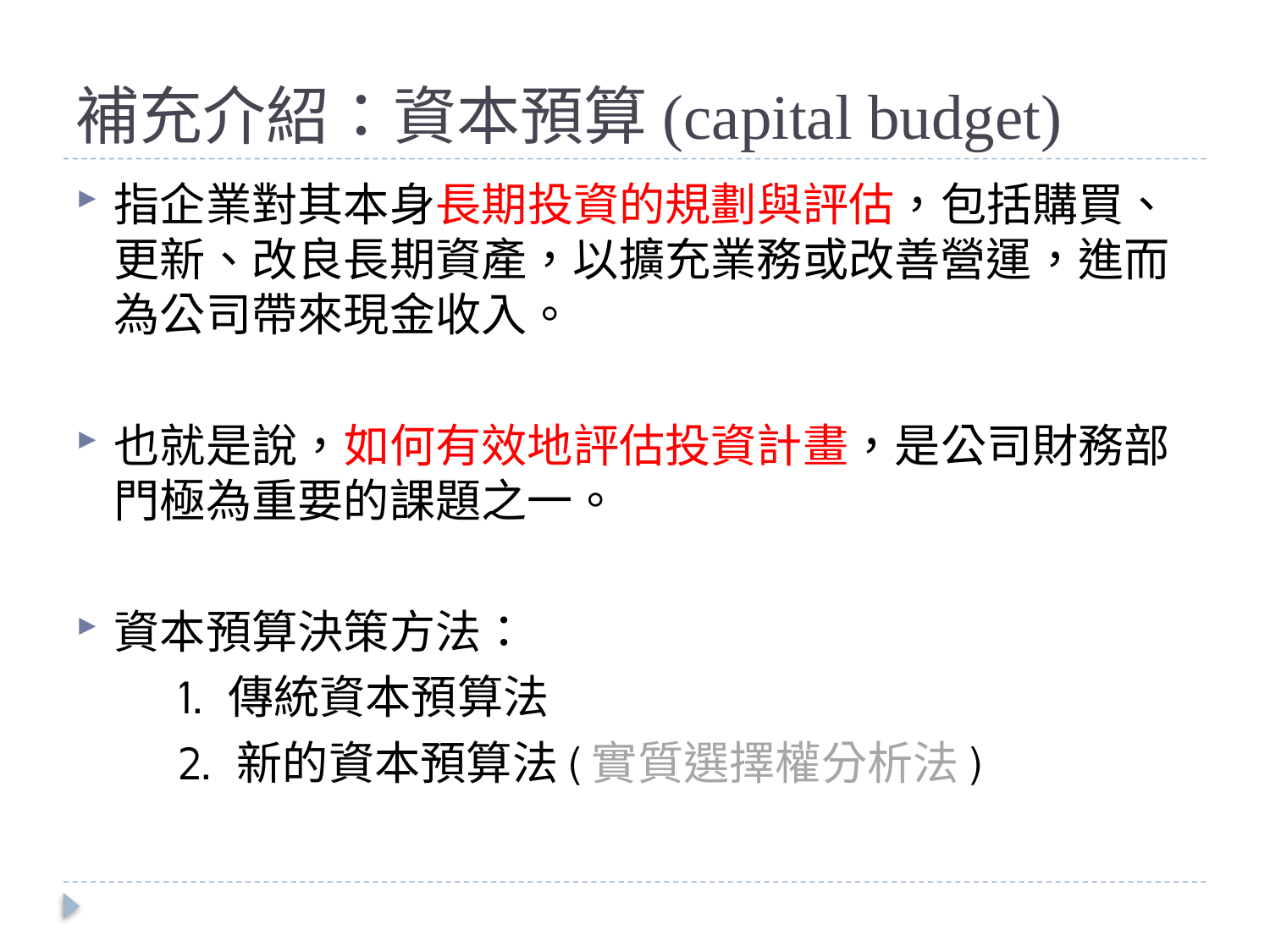

# 補充介紹：資本預算(capital budget)
指企業對其本身長期投資的規劃與評估，包括購買、更新、改良長期資產，以擴充業務或改善營運，進而為公司帶來現金收入。

也就是說，如何有效地評估投資計畫，是公司財務部門極為重要的課題之一。

資本預算決策方法：
　　1. 傳統資本預算法
　　2. 新的資本預算法(實質選擇權分析法)